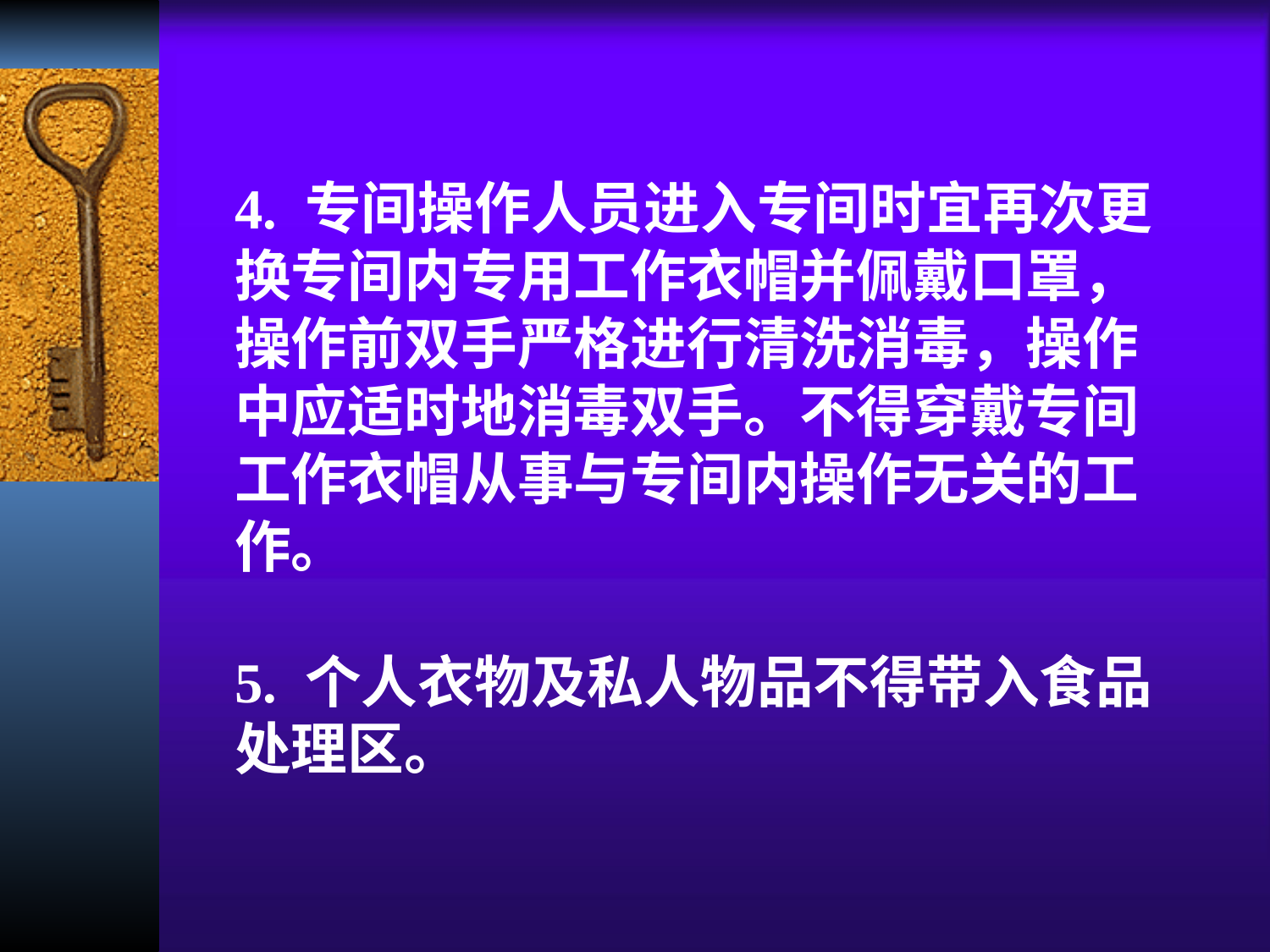

4. 专间操作人员进入专间时宜再次更换专间内专用工作衣帽并佩戴口罩，操作前双手严格进行清洗消毒，操作中应适时地消毒双手。不得穿戴专间工作衣帽从事与专间内操作无关的工作。

5. 个人衣物及私人物品不得带入食品处理区。